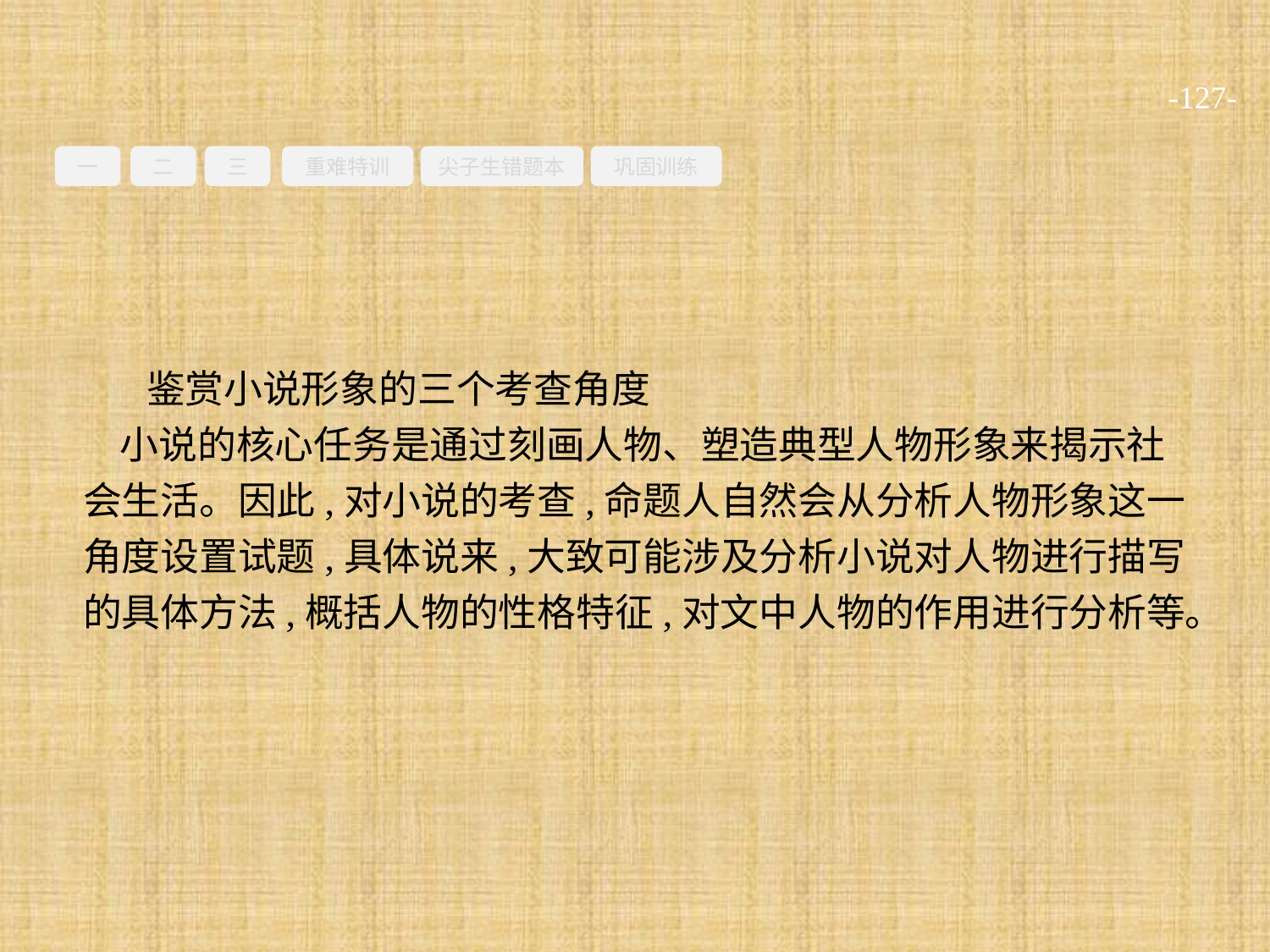

-127-
一
二
三
重难特训
尖子生错题本
巩固训练
鉴赏小说形象的三个考查角度
小说的核心任务是通过刻画人物、塑造典型人物形象来揭示社会生活。因此,对小说的考查,命题人自然会从分析人物形象这一角度设置试题,具体说来,大致可能涉及分析小说对人物进行描写的具体方法,概括人物的性格特征,对文中人物的作用进行分析等。